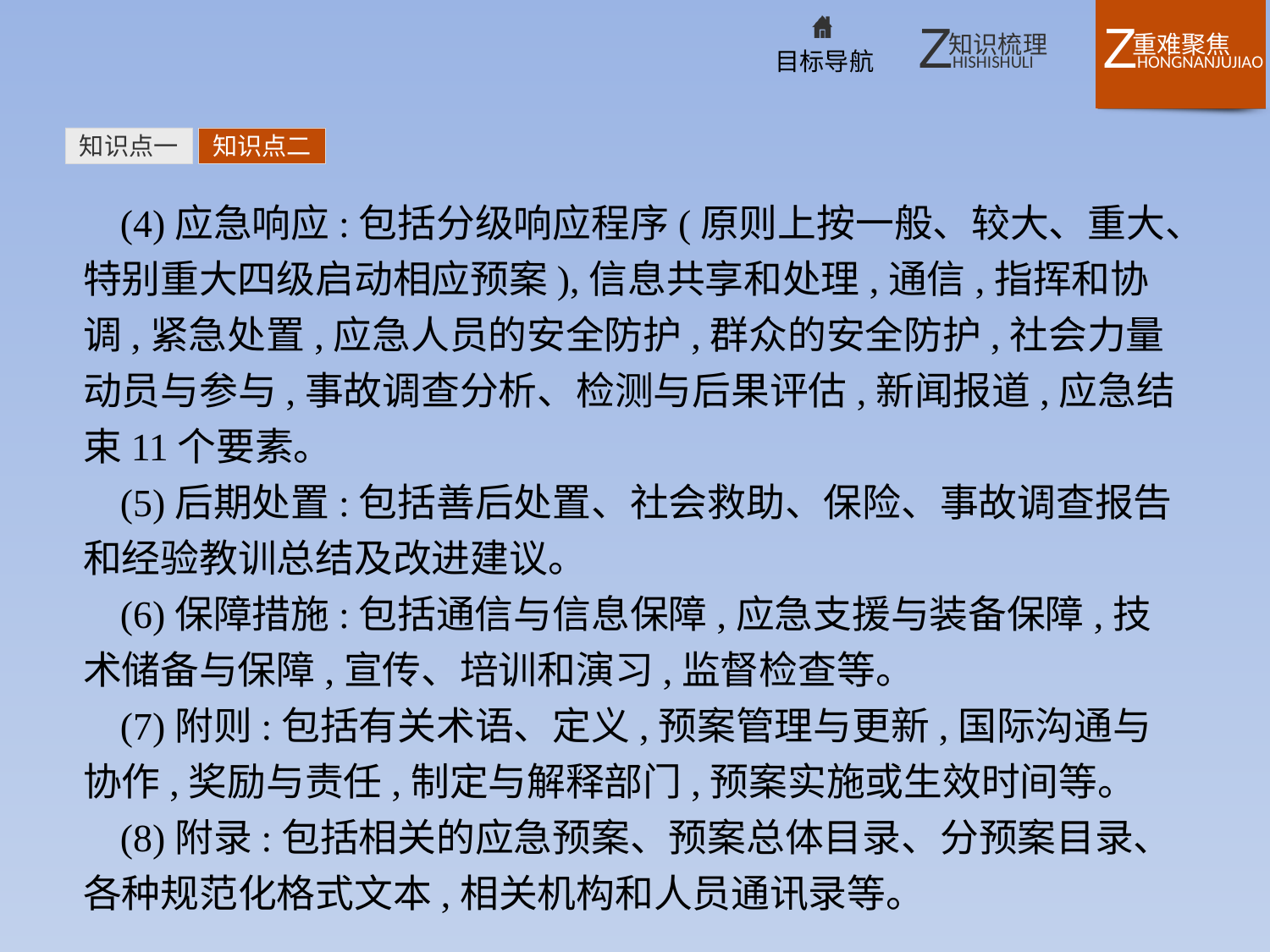

知识点一
知识点二
(4)应急响应:包括分级响应程序(原则上按一般、较大、重大、特别重大四级启动相应预案),信息共享和处理,通信,指挥和协调,紧急处置,应急人员的安全防护,群众的安全防护,社会力量动员与参与,事故调查分析、检测与后果评估,新闻报道,应急结束11个要素。
(5)后期处置:包括善后处置、社会救助、保险、事故调查报告和经验教训总结及改进建议。
(6)保障措施:包括通信与信息保障,应急支援与装备保障,技术储备与保障,宣传、培训和演习,监督检查等。
(7)附则:包括有关术语、定义,预案管理与更新,国际沟通与协作,奖励与责任,制定与解释部门,预案实施或生效时间等。
(8)附录:包括相关的应急预案、预案总体目录、分预案目录、各种规范化格式文本,相关机构和人员通讯录等。